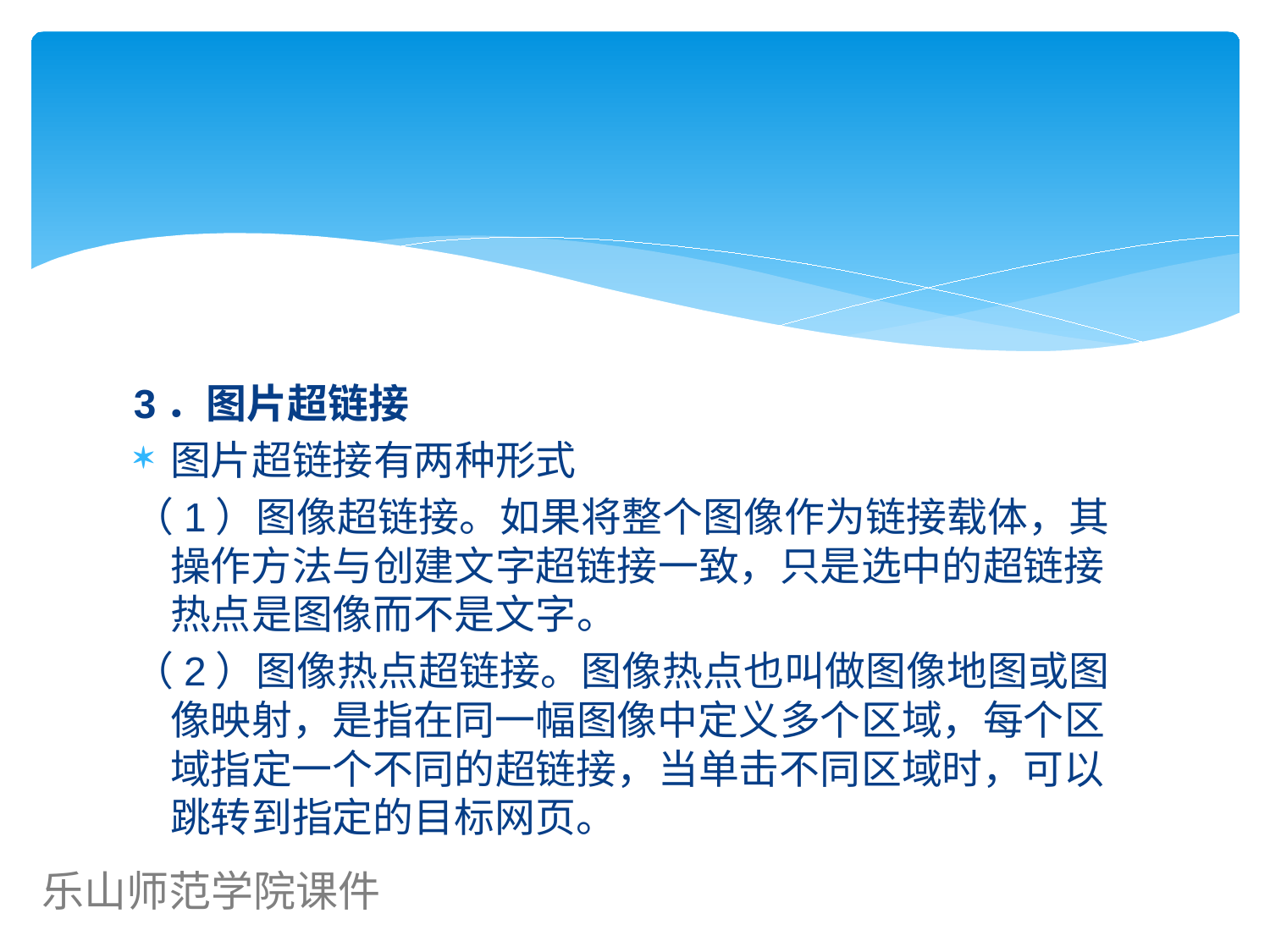

#
3．图片超链接
图片超链接有两种形式
（1）图像超链接。如果将整个图像作为链接载体，其操作方法与创建文字超链接一致，只是选中的超链接热点是图像而不是文字。
（2）图像热点超链接。图像热点也叫做图像地图或图像映射，是指在同一幅图像中定义多个区域，每个区域指定一个不同的超链接，当单击不同区域时，可以跳转到指定的目标网页。